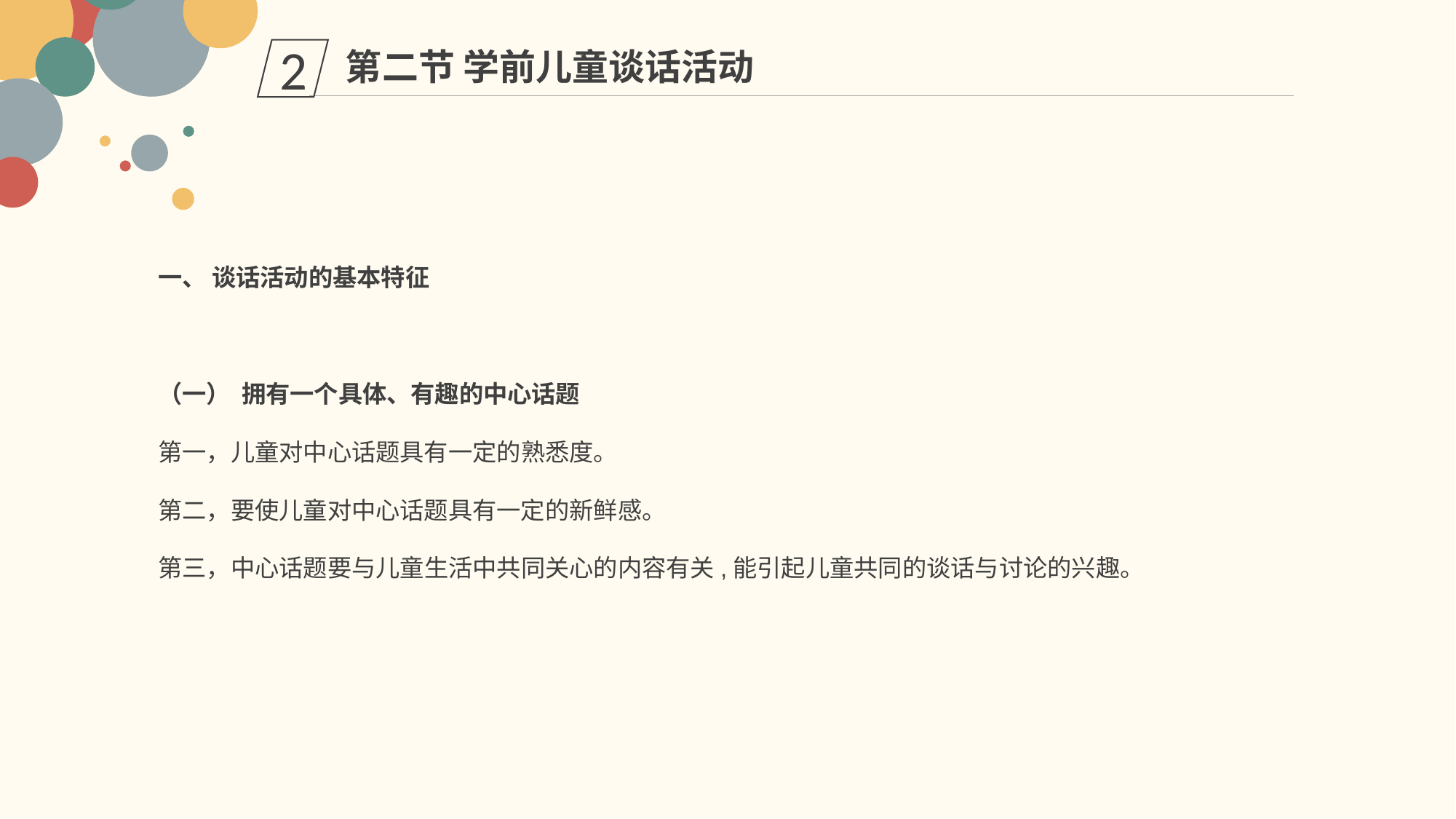

第二节 学前儿童谈话活动
2
一、 谈话活动的基本特征

（一）  拥有一个具体、有趣的中心话题
第一，儿童对中心话题具有一定的熟悉度。
第二，要使儿童对中心话题具有一定的新鲜感。
第三，中心话题要与儿童生活中共同关心的内容有关,能引起儿童共同的谈话与讨论的兴趣。